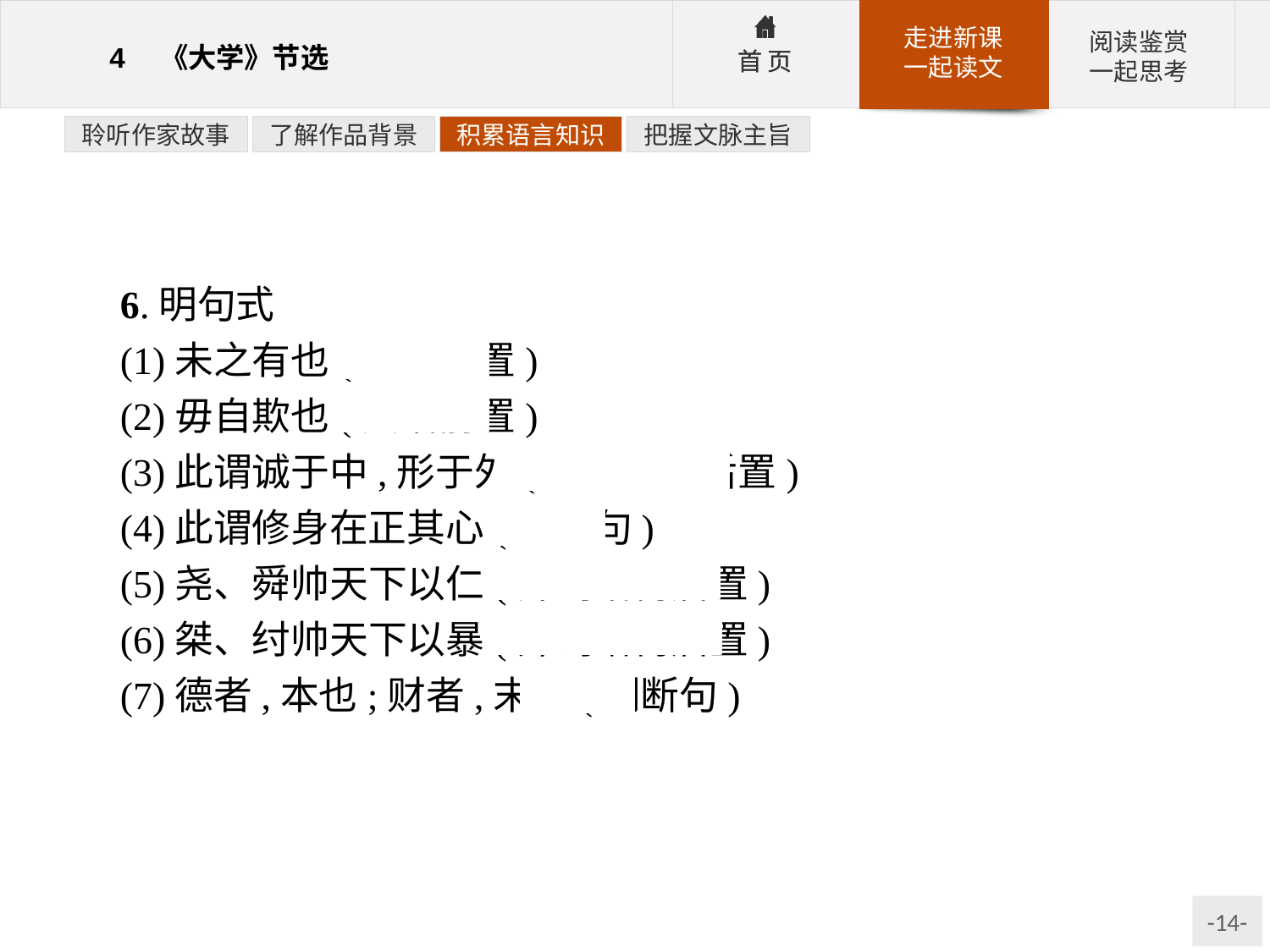

聆听作家故事
了解作品背景
积累语言知识
把握文脉主旨
6.明句式
(1)未之有也(宾语前置)
(2)毋自欺也(宾语前置)
(3)此谓诚于中,形于外(介词结构后置)
(4)此谓修身在正其心(判断句)
(5)尧、舜帅天下以仁(介词结构后置)
(6)桀、纣帅天下以暴(介词结构后置)
(7)德者,本也;财者,末也(判断句)